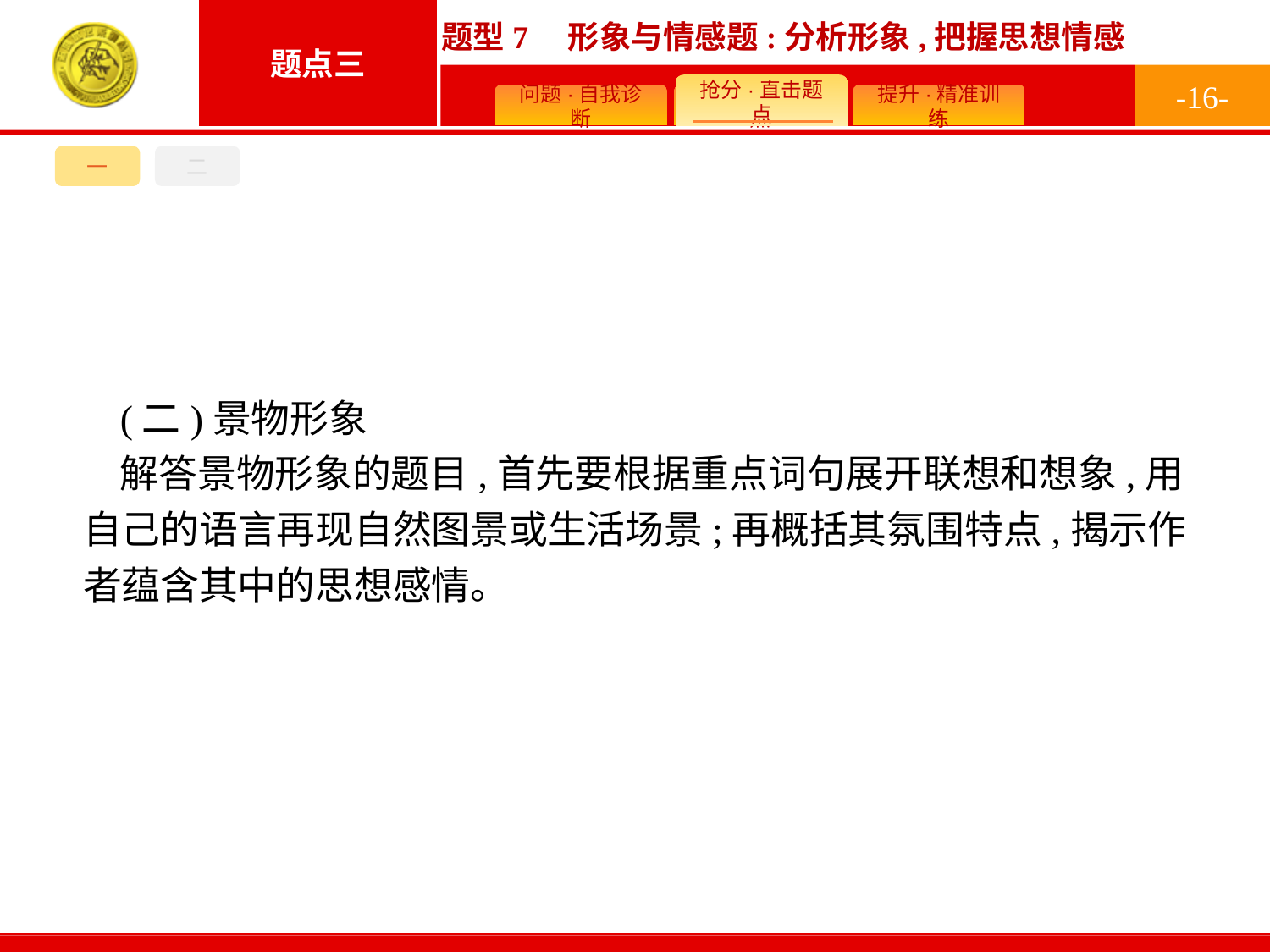

-16-
一
二
(二)景物形象
解答景物形象的题目,首先要根据重点词句展开联想和想象,用自己的语言再现自然图景或生活场景;再概括其氛围特点,揭示作者蕴含其中的思想感情。